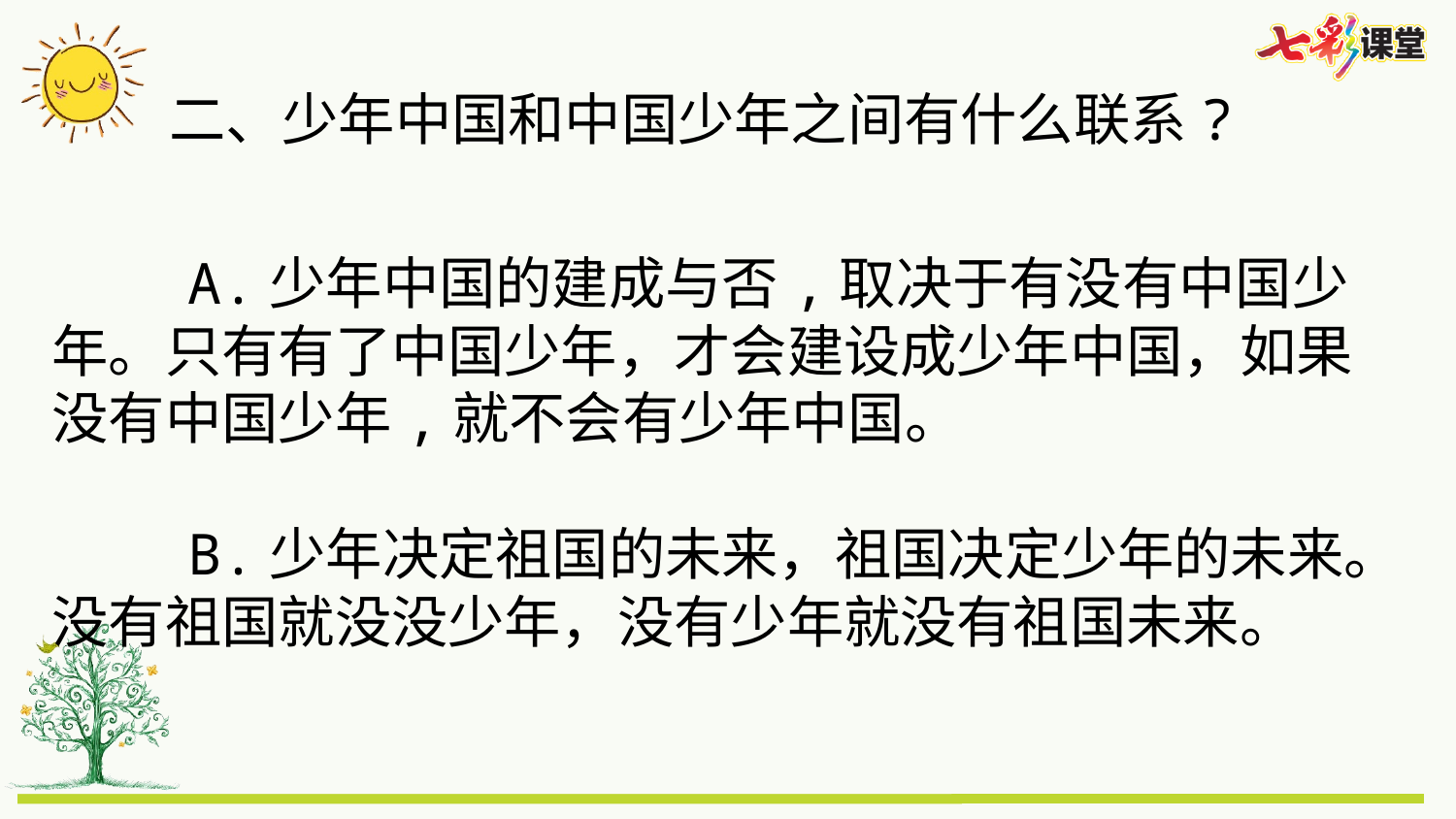

二、少年中国和中国少年之间有什么联系?
    A.少年中国的建成与否,取决于有没有中国少年。只有有了中国少年，才会建设成少年中国，如果没有中国少年,就不会有少年中国。

    B.少年决定祖国的未来，祖国决定少年的未来。没有祖国就没没少年，没有少年就没有祖国未来。